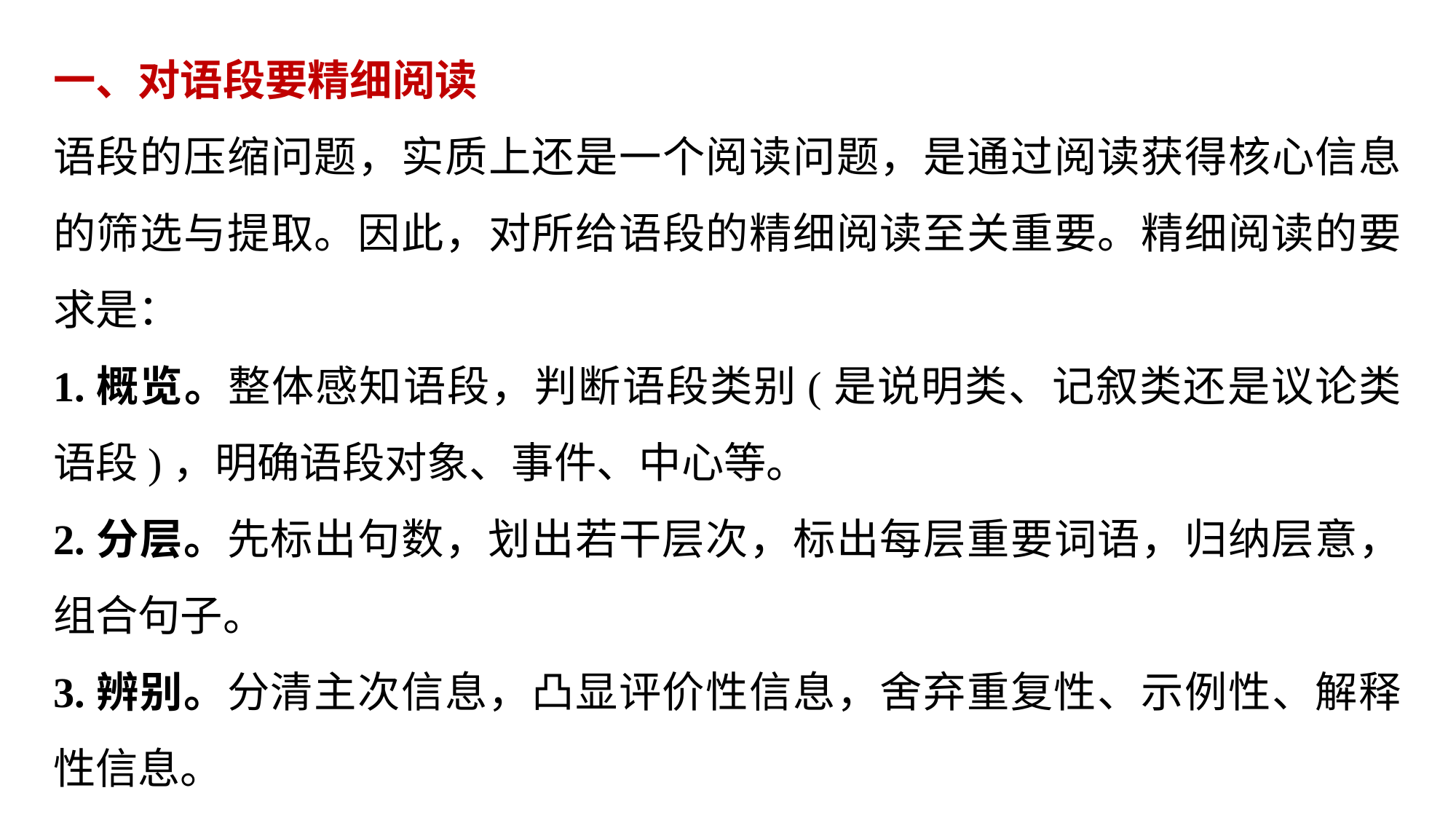

一、对语段要精细阅读
语段的压缩问题，实质上还是一个阅读问题，是通过阅读获得核心信息的筛选与提取。因此，对所给语段的精细阅读至关重要。精细阅读的要求是：
1.概览。整体感知语段，判断语段类别(是说明类、记叙类还是议论类语段)，明确语段对象、事件、中心等。
2.分层。先标出句数，划出若干层次，标出每层重要词语，归纳层意，组合句子。
3.辨别。分清主次信息，凸显评价性信息，舍弃重复性、示例性、解释性信息。